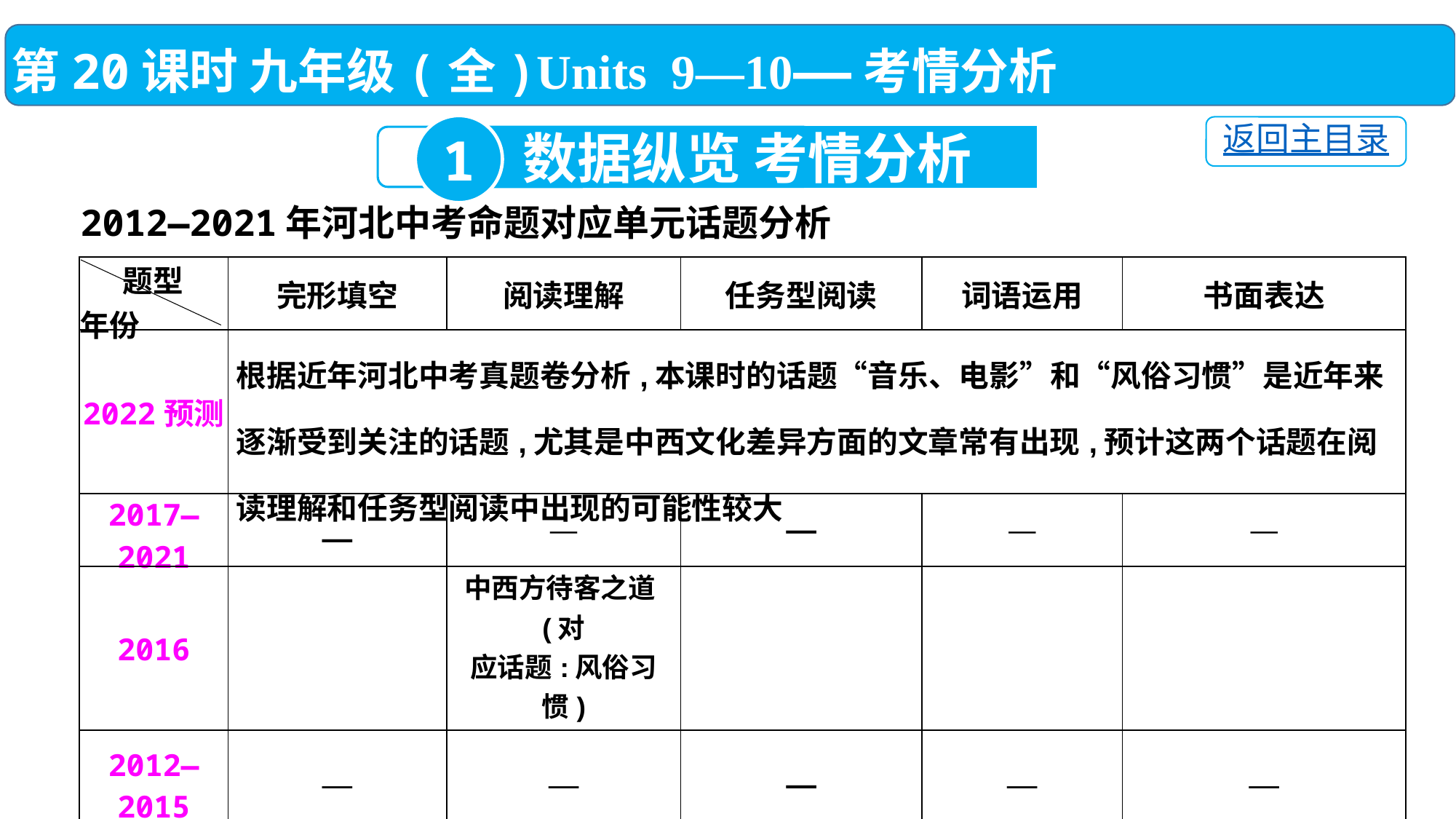

第20课时 九年级(全)Units  9—10——考情分析
1
返回主目录
数据纵览 考情分析

2012—2021年河北中考命题对应单元话题分析
| 题型 年份 | 完形填空 | 阅读理解 | 任务型阅读 | 词语运用 | 书面表达 |
| --- | --- | --- | --- | --- | --- |
| 2022预测 | 根据近年河北中考真题卷分析,本课时的话题“音乐、电影”和“风俗习惯”是近年来逐渐受到关注的话题,尤其是中西文化差异方面的文章常有出现,预计这两个话题在阅读理解和任务型阅读中出现的可能性较大 |  |  |  |  |
| 2017—2021 | — | — | — | — | — |
| 2016 |  | 中西方待客之道(对 应话题:风俗习惯) |  |  |  |
| 2012—2015 | — | — | — | — | — |